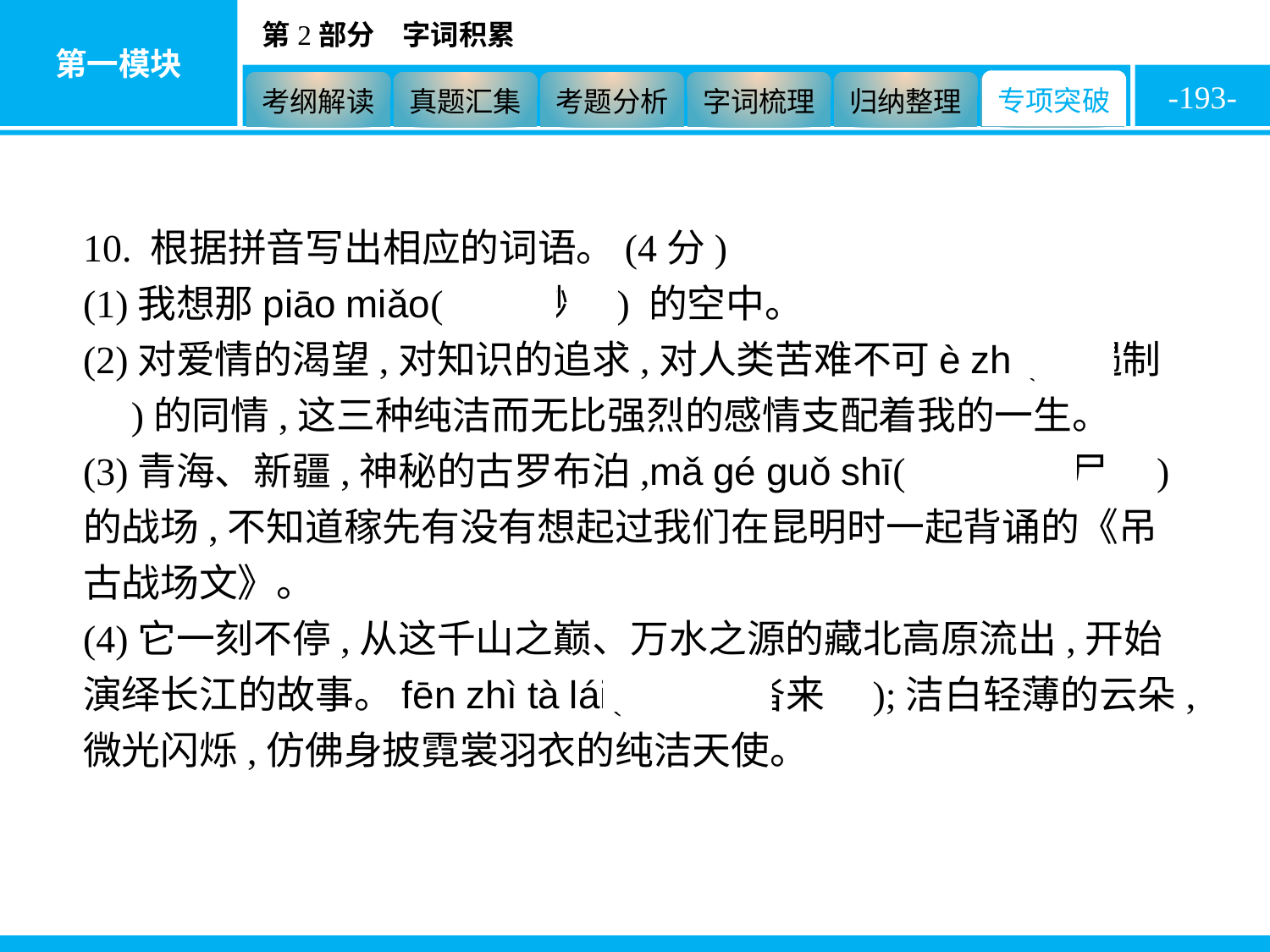

-193-
10. 根据拼音写出相应的词语。(4分)
(1)我想那piāo miǎo(　缥缈　) 的空中。
(2)对爱情的渴望,对知识的追求,对人类苦难不可è zhì(　遏制　)的同情,这三种纯洁而无比强烈的感情支配着我的一生。
(3)青海、新疆,神秘的古罗布泊,mǎ gé guǒ shī(　马革裹尸　)的战场,不知道稼先有没有想起过我们在昆明时一起背诵的《吊古战场文》。
(4)它一刻不停,从这千山之巅、万水之源的藏北高原流出,开始演绎长江的故事。fēn zhì tà lái(　纷至沓来　);洁白轻薄的云朵,微光闪烁,仿佛身披霓裳羽衣的纯洁天使。